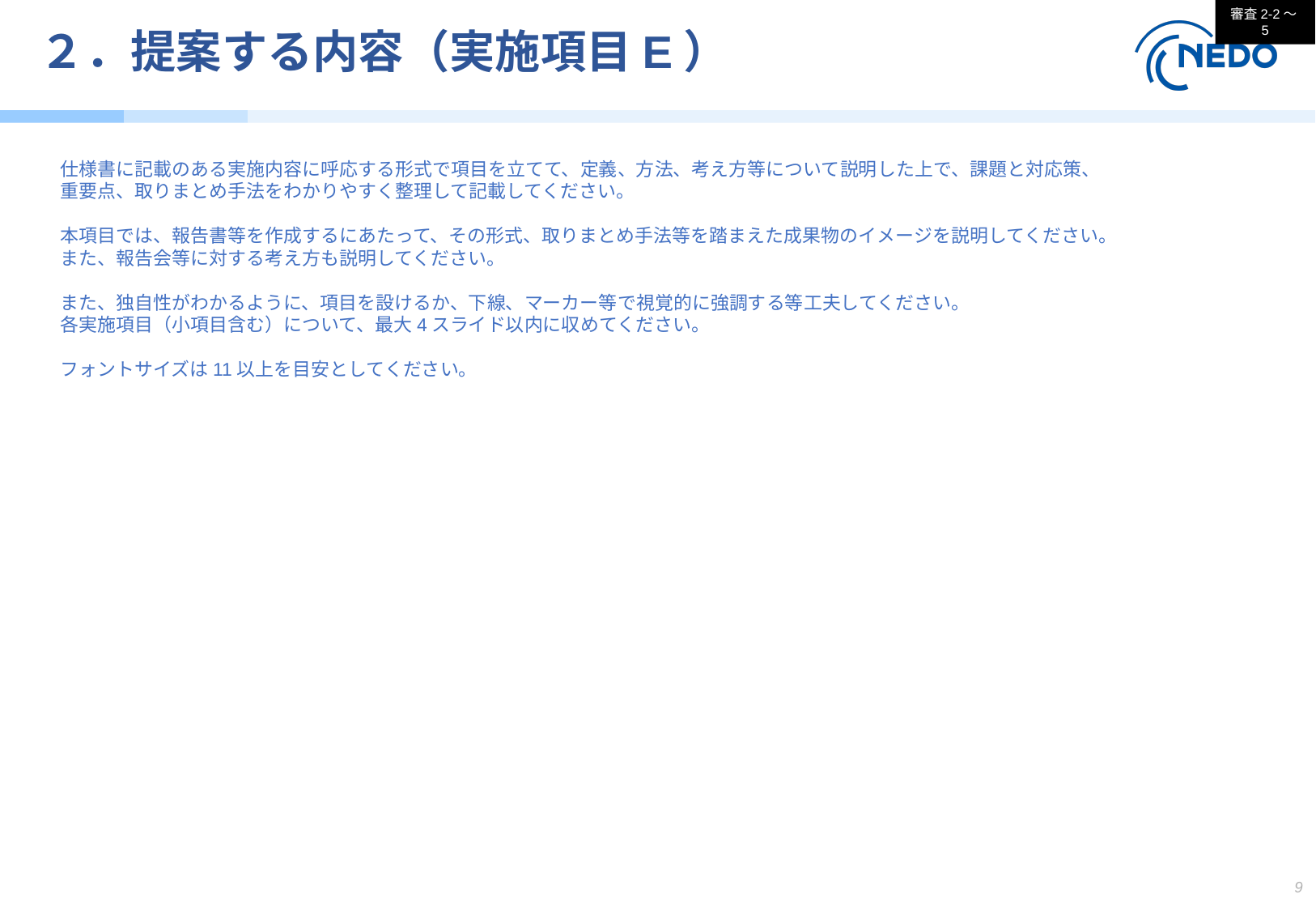

審査2-2～5
# ２．提案する内容（実施項目E）
仕様書に記載のある実施内容に呼応する形式で項目を立てて、定義、方法、考え方等について説明した上で、課題と対応策、重要点、取りまとめ手法をわかりやすく整理して記載してください。

本項目では、報告書等を作成するにあたって、その形式、取りまとめ手法等を踏まえた成果物のイメージを説明してください。
また、報告会等に対する考え方も説明してください。

また、独自性がわかるように、項目を設けるか、下線、マーカー等で視覚的に強調する等工夫してください。
各実施項目（小項目含む）について、最大4スライド以内に収めてください。

フォントサイズは11以上を目安としてください。

9